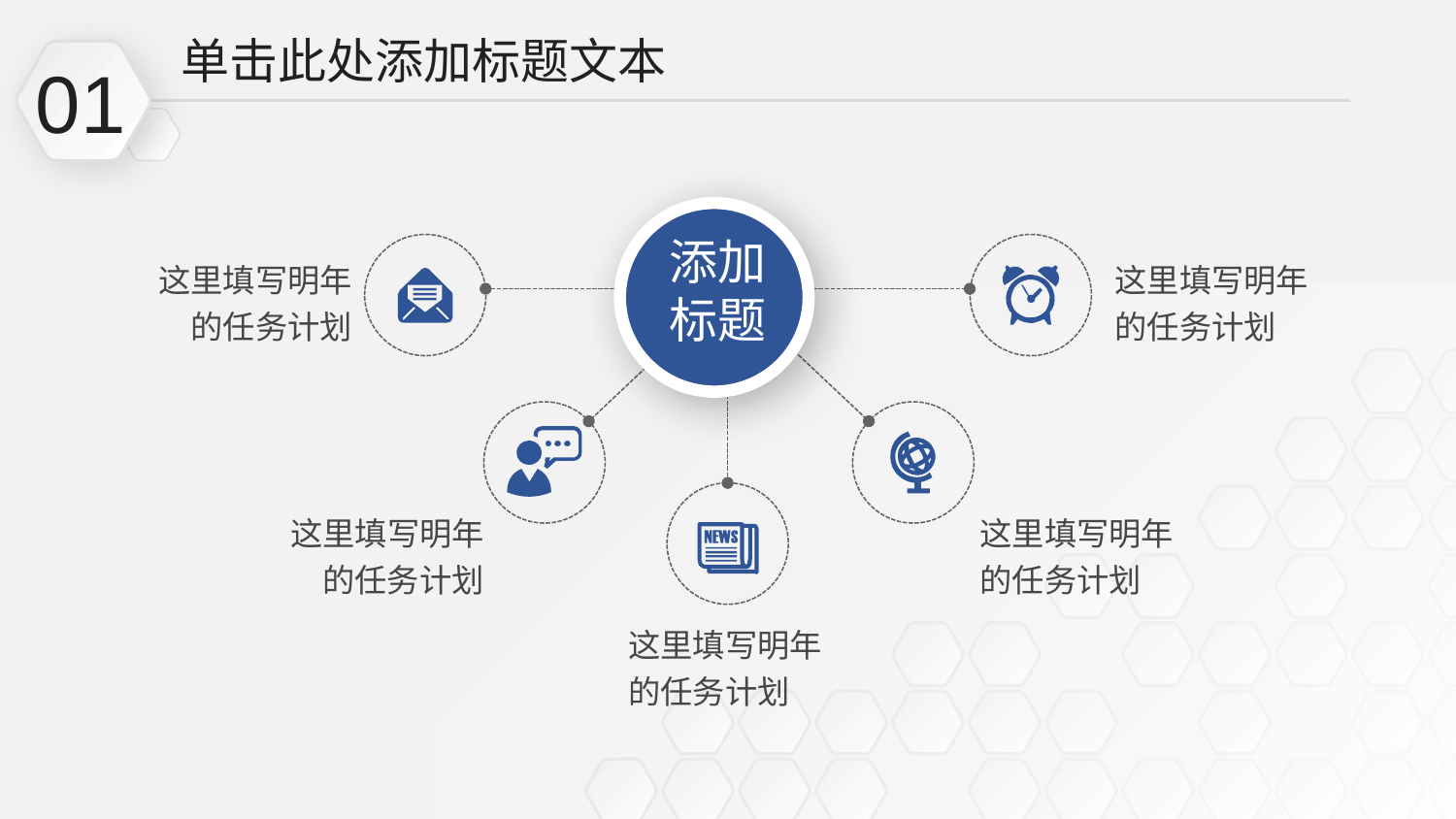

单击此处添加标题文本
01

添加
标题

这里填写明年的任务计划
这里填写明年的任务计划

这里填写明年的任务计划
这里填写明年的任务计划

这里填写明年的任务计划